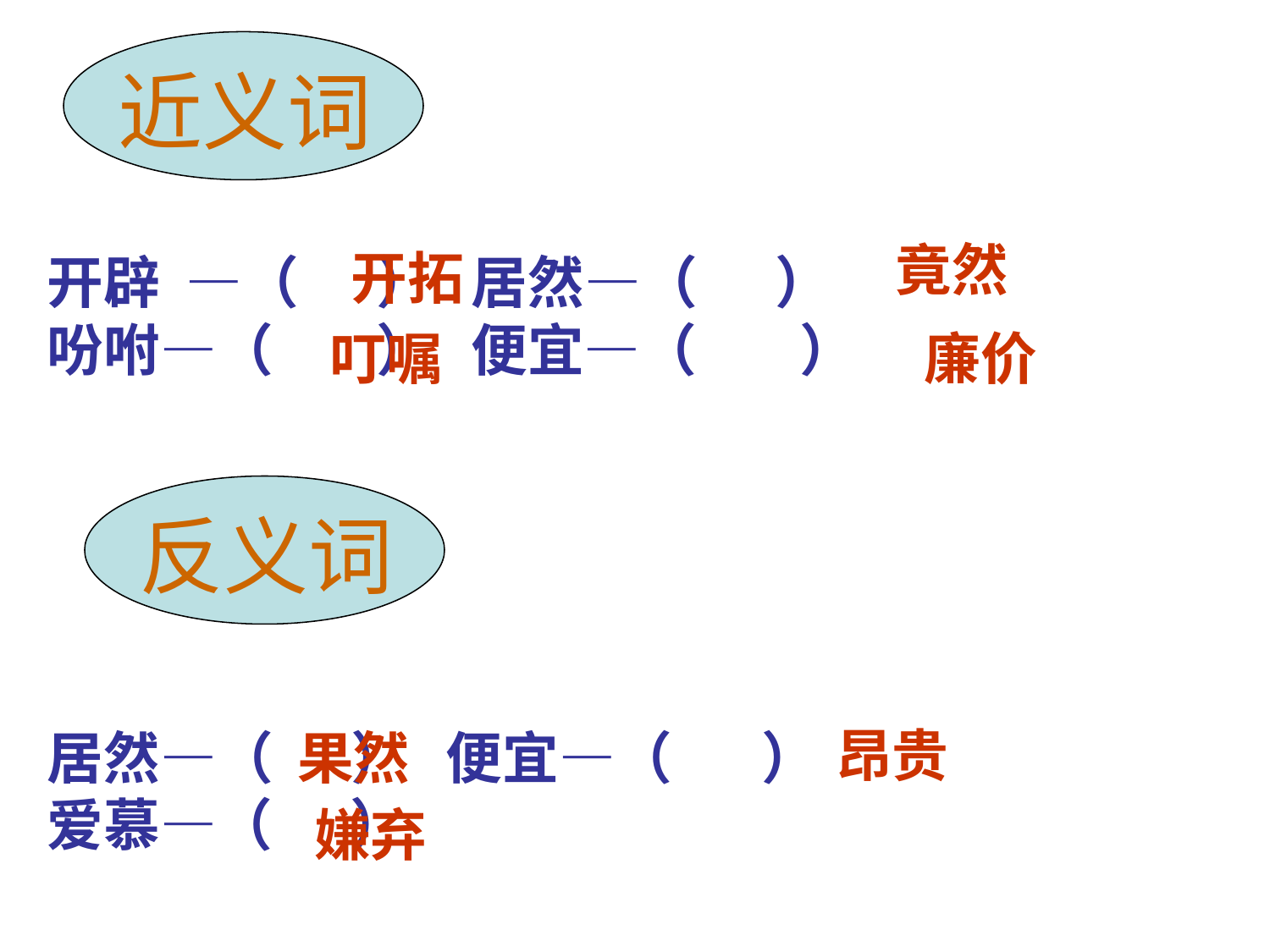

近义词
竟然
开拓
开辟  —（      ）   居然—（      ）
吩咐—（        ）   便宜—（        ）
叮嘱
廉价

反义词
昂贵
居然—（      ）   便宜—（       ）
爱慕—（      ）
果然
嫌弃